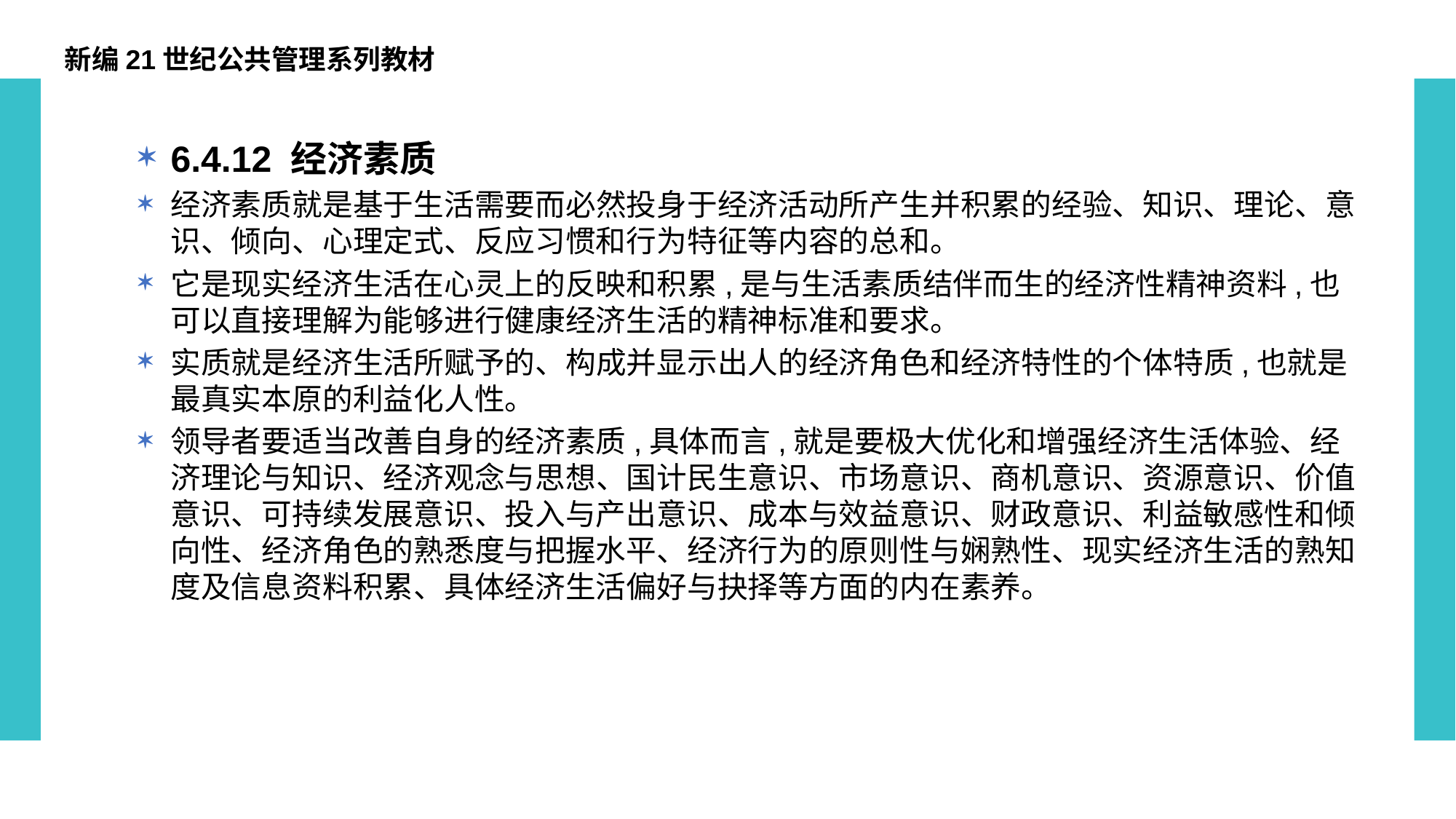

新编21世纪公共管理系列教材
6.4.12 经济素质
经济素质就是基于生活需要而必然投身于经济活动所产生并积累的经验、知识、理论、意识、倾向、心理定式、反应习惯和行为特征等内容的总和。
它是现实经济生活在心灵上的反映和积累,是与生活素质结伴而生的经济性精神资料,也可以直接理解为能够进行健康经济生活的精神标准和要求。
实质就是经济生活所赋予的、构成并显示出人的经济角色和经济特性的个体特质,也就是最真实本原的利益化人性。
领导者要适当改善自身的经济素质,具体而言,就是要极大优化和增强经济生活体验、经济理论与知识、经济观念与思想、国计民生意识、市场意识、商机意识、资源意识、价值意识、可持续发展意识、投入与产出意识、成本与效益意识、财政意识、利益敏感性和倾向性、经济角色的熟悉度与把握水平、经济行为的原则性与娴熟性、现实经济生活的熟知度及信息资料积累、具体经济生活偏好与抉择等方面的内在素养。